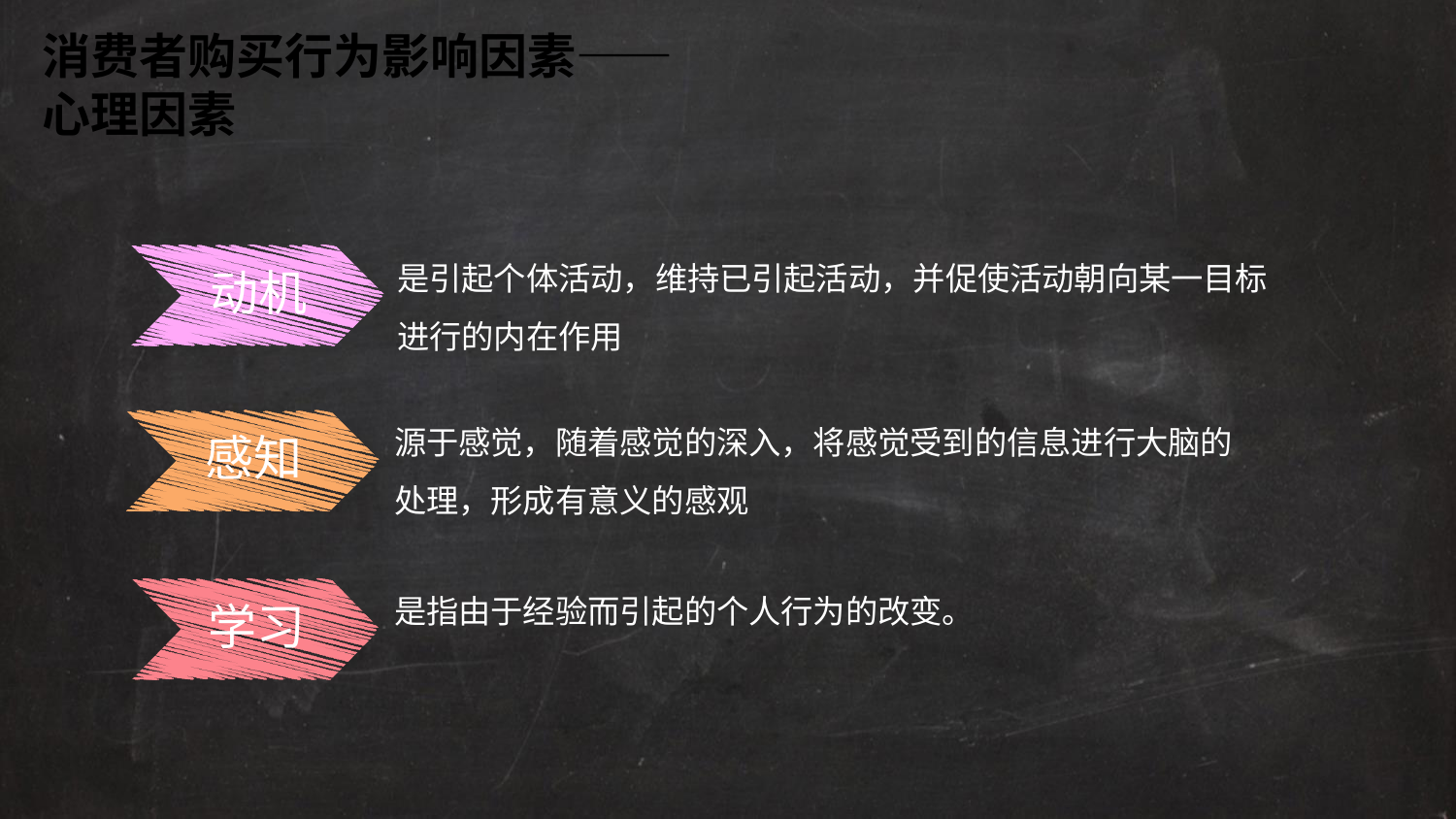

消费者购买行为影响因素——心理因素
是引起个体活动，维持已引起活动，并促使活动朝向某一目标进行的内在作用
动机
源于感觉，随着感觉的深入，将感觉受到的信息进行大脑的处理，形成有意义的感观
感知
是指由于经验而引起的个人行为的改变。
学习